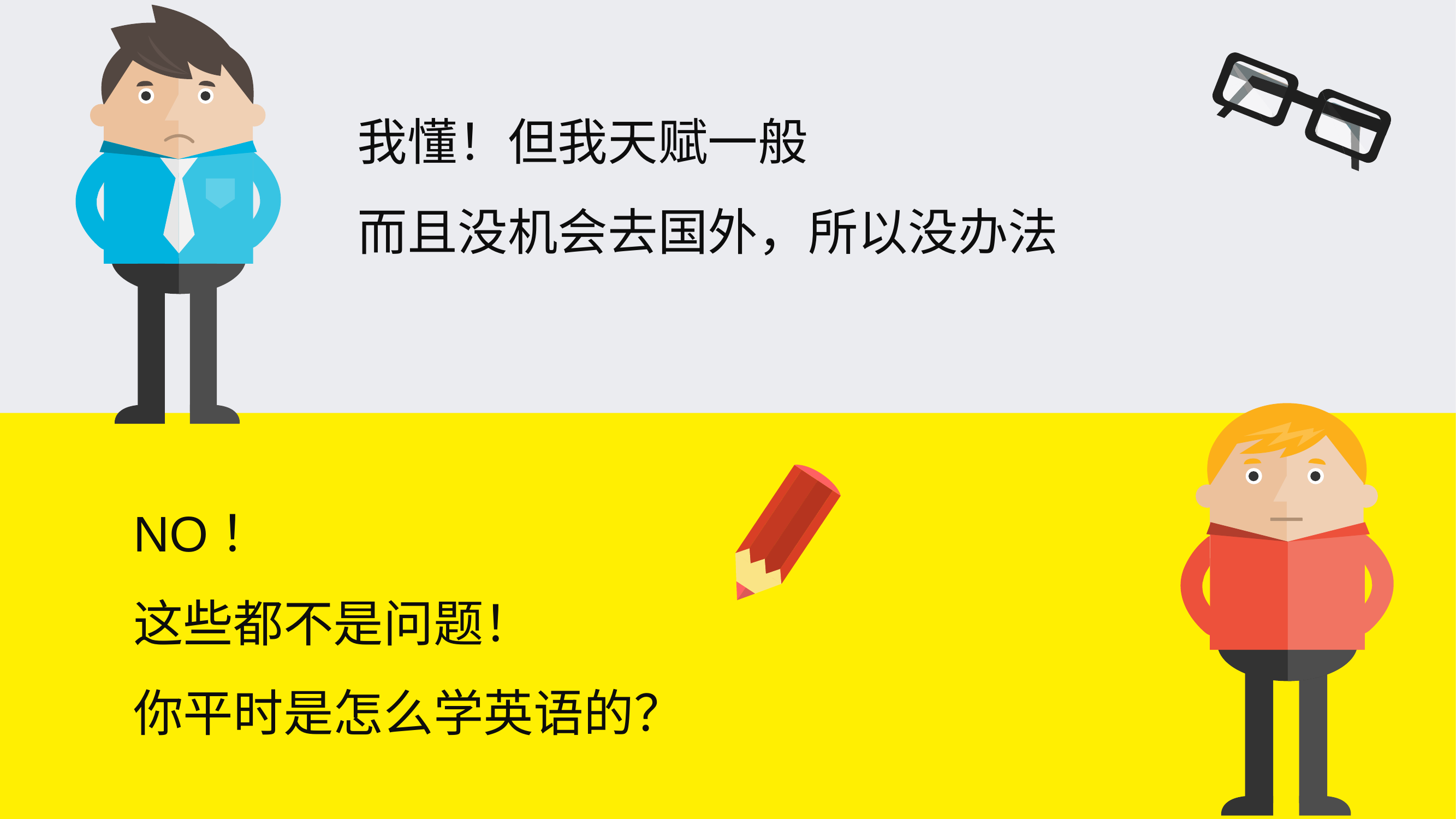

我懂！但我天赋一般
而且没机会去国外，所以没办法

NO！
这些都不是问题！
你平时是怎么学英语的？